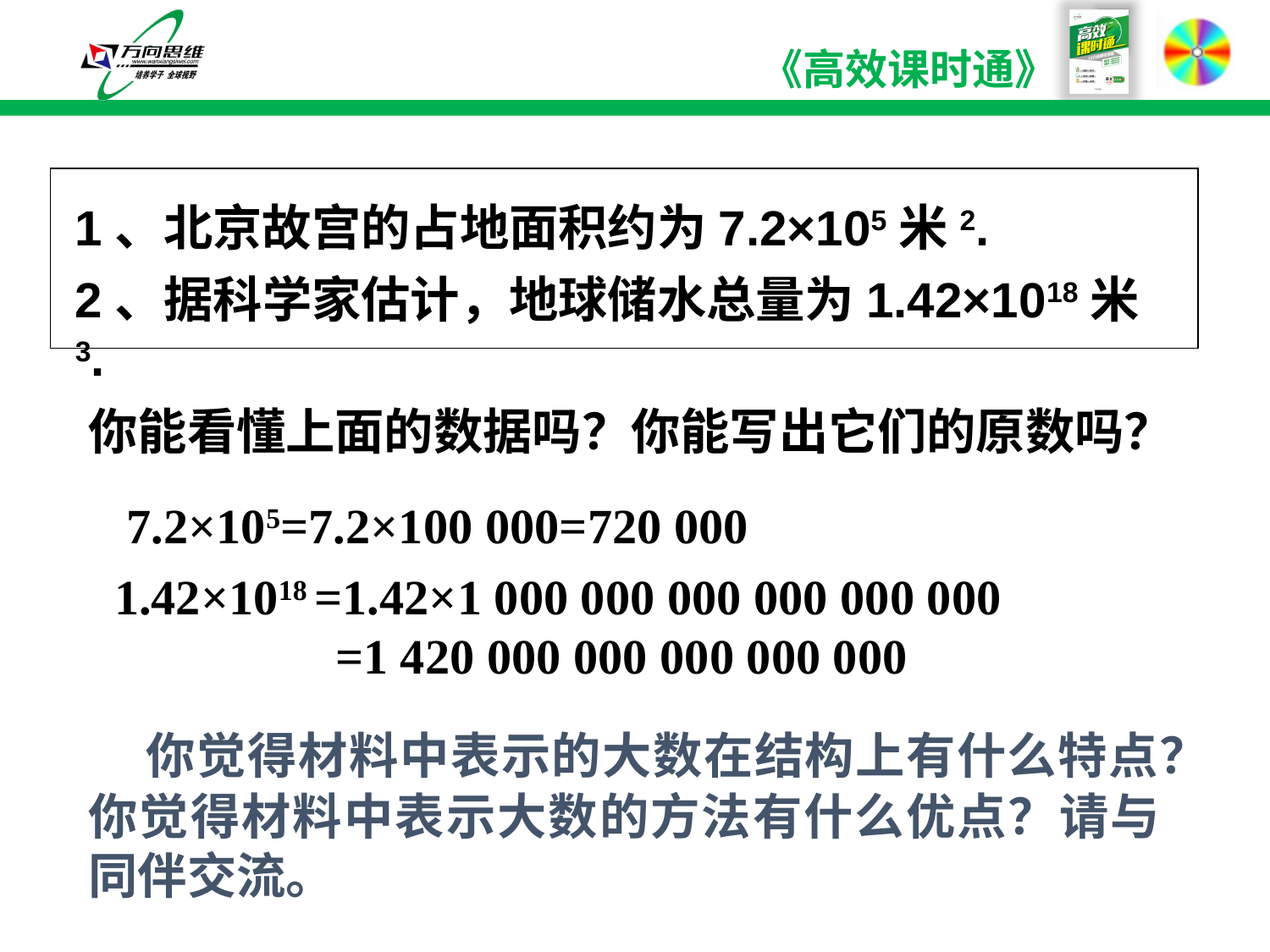

1、北京故宫的占地面积约为7.2×105米2.
2、据科学家估计，地球储水总量为1.42×1018米3.
  你能看懂上面的数据吗？你能写出它们的原数吗？
7.2×105=7.2×100 000=720 000
1.42×1018 =1.42×1 000 000 000 000 000 000
                  =1 420 000 000 000 000 000
   你觉得材料中表示的大数在结构上有什么特点？你觉得材料中表示大数的方法有什么优点？请与同伴交流。